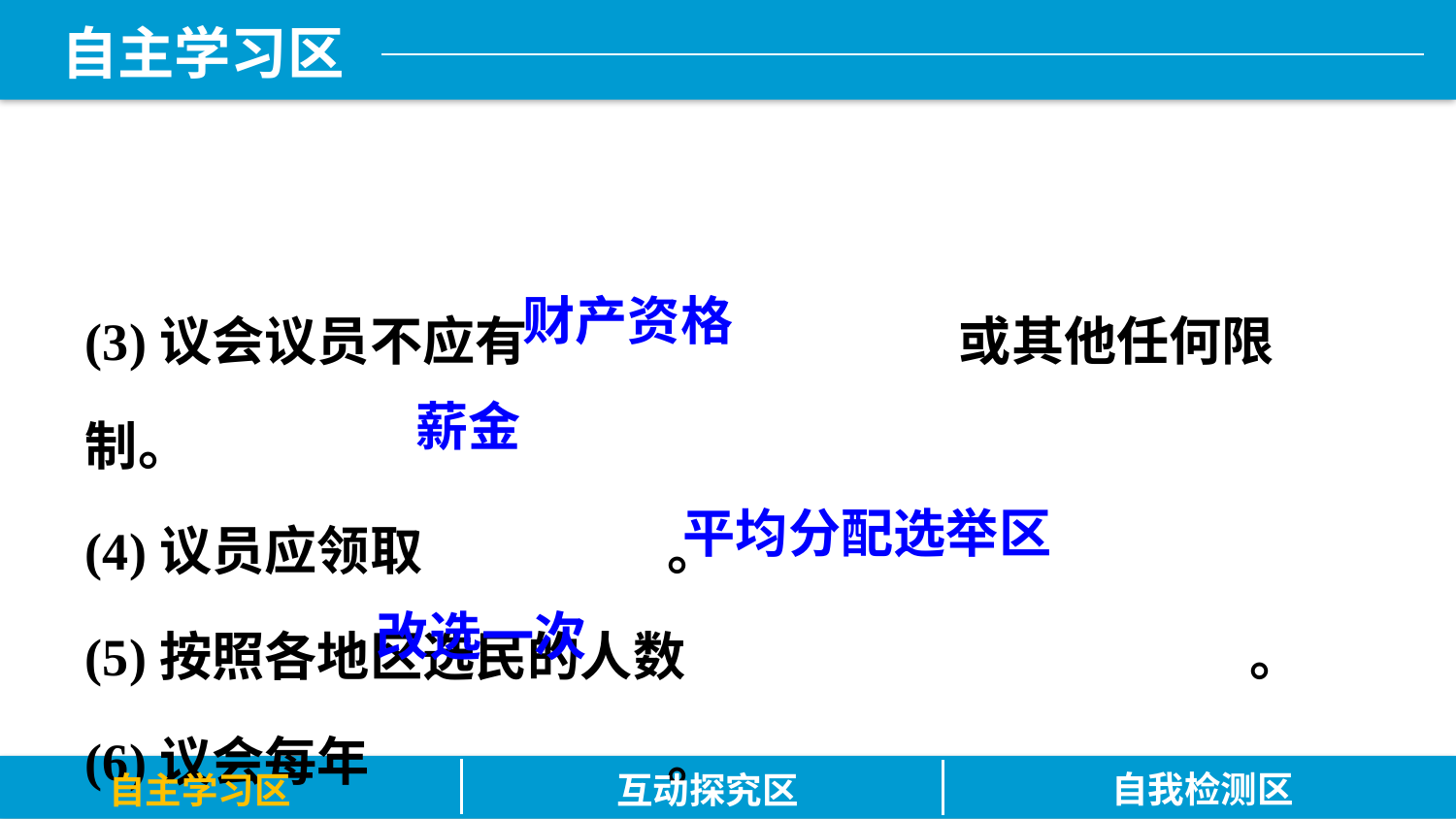

(3)议会议员不应有			或其他任何限制。
(4)议员应领取		。
(5)按照各地区选民的人数				。
(6)议会每年			。
财产资格
薪金
平均分配选举区
改选一次
自我检测区
自主学习区
互动探究区